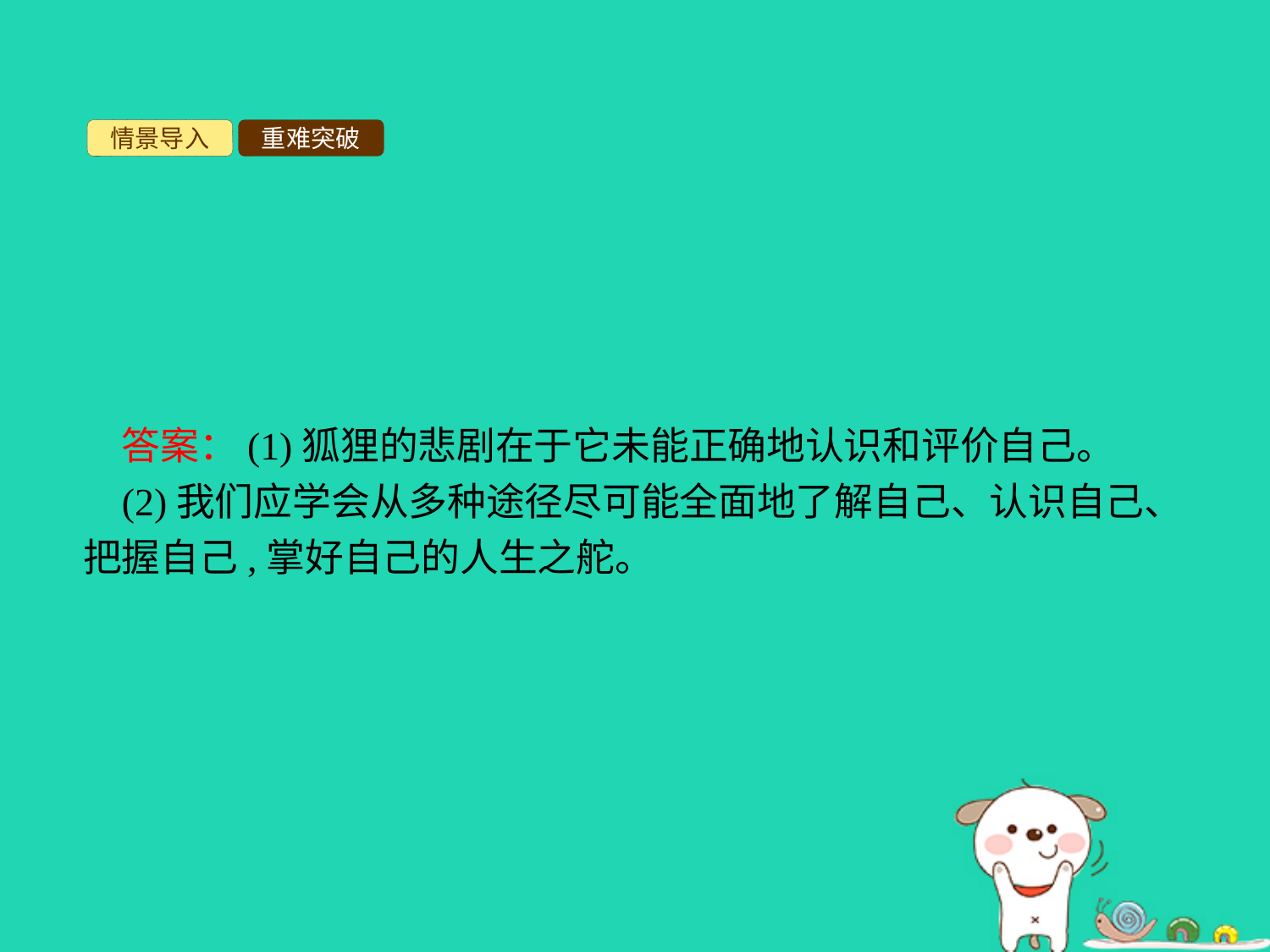

情景导入
重难突破
答案：(1)狐狸的悲剧在于它未能正确地认识和评价自己。
(2)我们应学会从多种途径尽可能全面地了解自己、认识自己、把握自己,掌好自己的人生之舵。